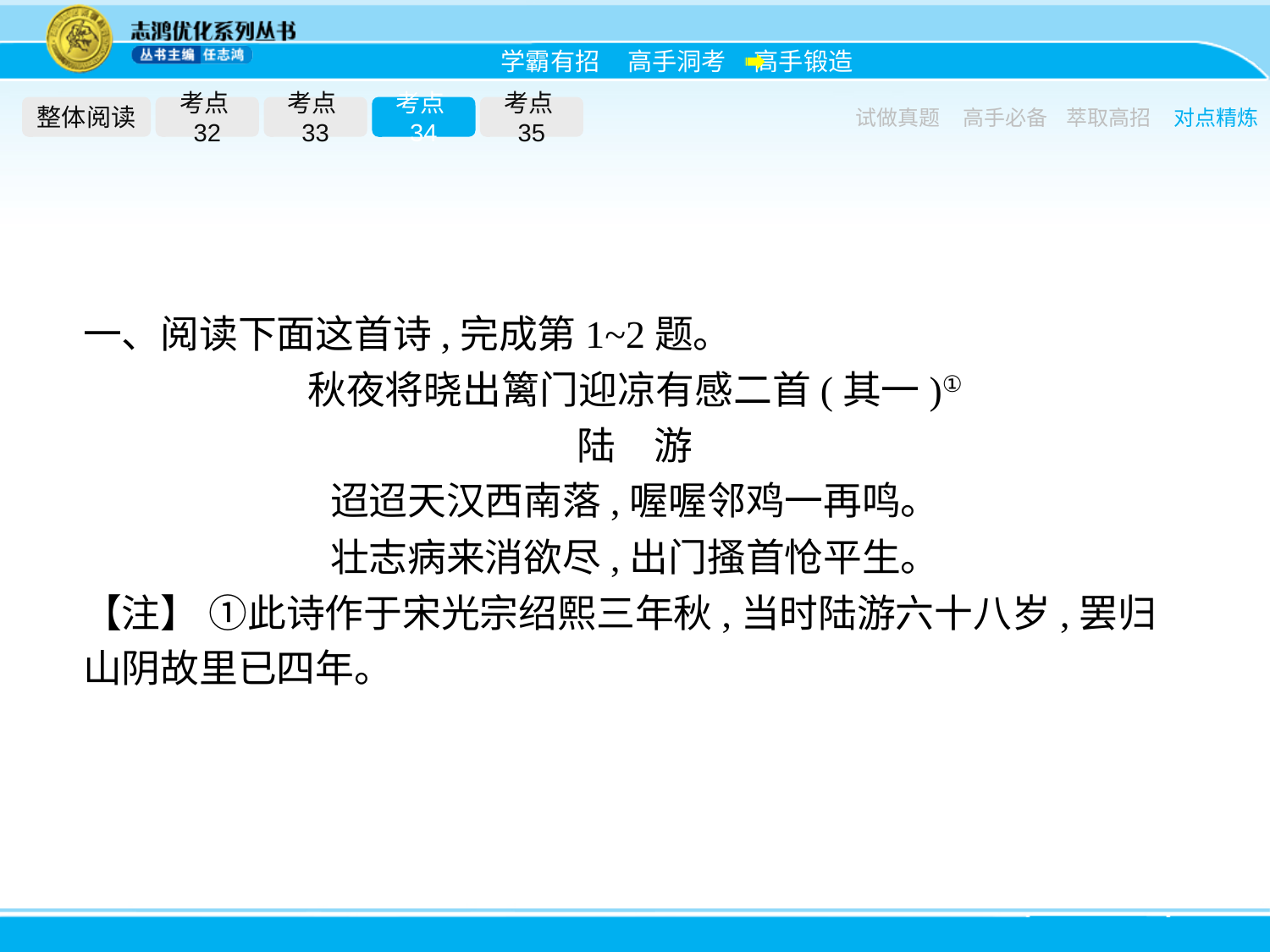

整体阅读
考点32
考点33
考点34
考点35
试做真题
高手必备
萃取高招
对点精炼
一、阅读下面这首诗,完成第1~2题。
秋夜将晓出篱门迎凉有感二首(其一)①
陆　游
迢迢天汉西南落,喔喔邻鸡一再鸣。
壮志病来消欲尽,出门搔首怆平生。
【注】 ①此诗作于宋光宗绍熙三年秋,当时陆游六十八岁,罢归山阴故里已四年。